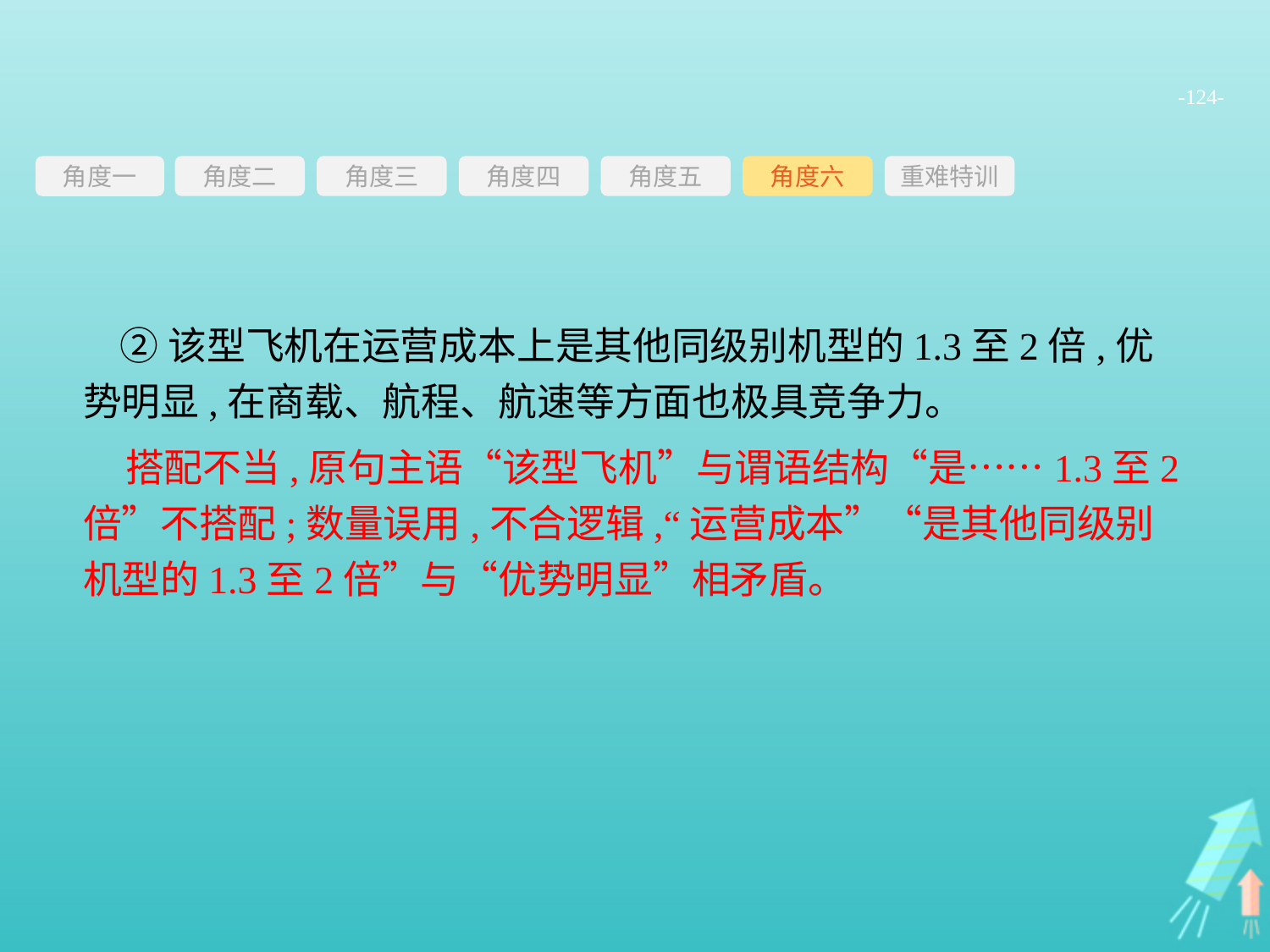

-124-
角度三
角度四
角度五
角度六
重难特训
角度二
角度一
②该型飞机在运营成本上是其他同级别机型的1.3至2倍,优势明显,在商载、航程、航速等方面也极具竞争力。
搭配不当,原句主语“该型飞机”与谓语结构“是……1.3至2倍”不搭配;数量误用,不合逻辑,“运营成本”“是其他同级别机型的1.3至2倍”与“优势明显”相矛盾。